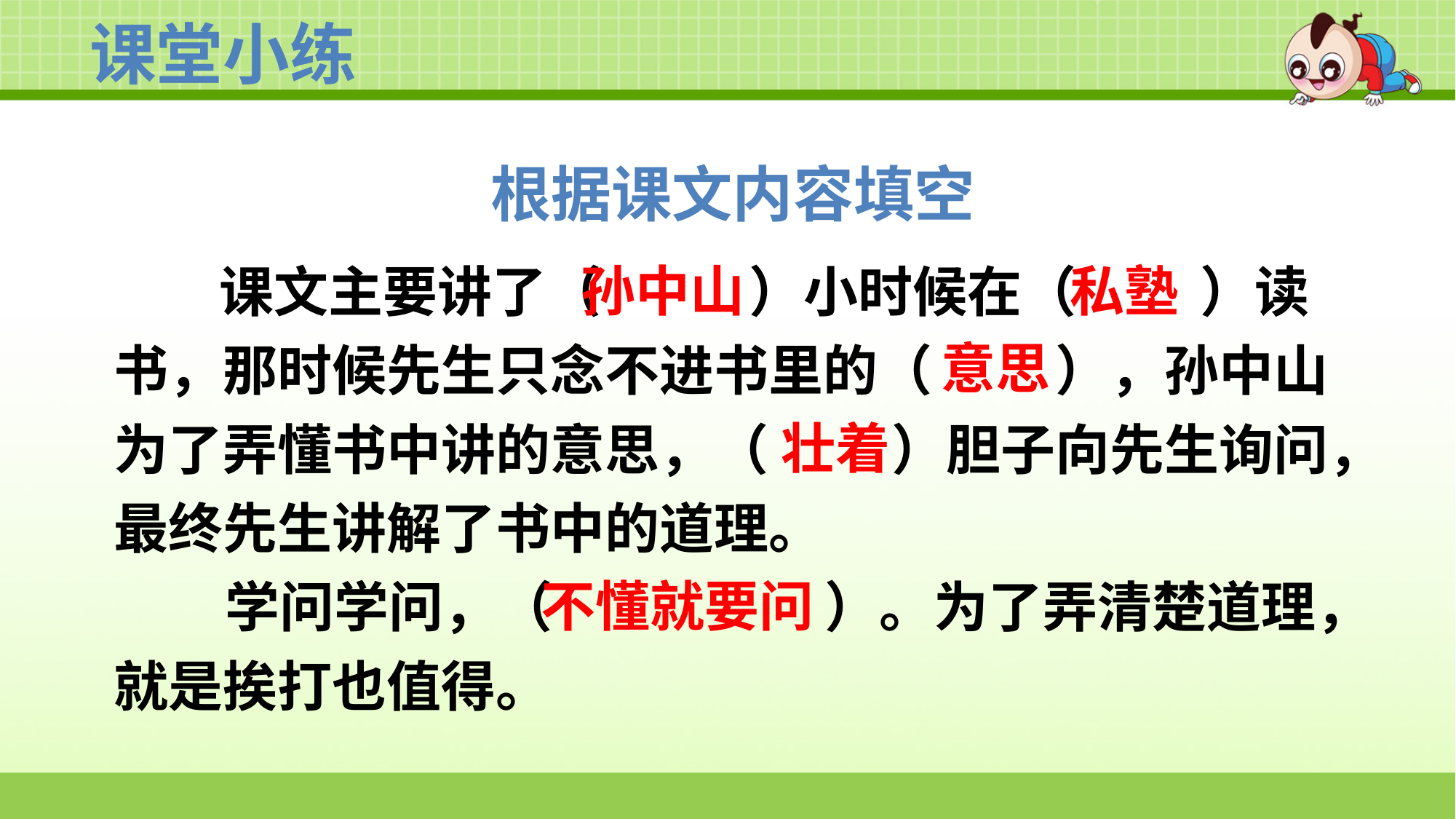

课堂小练
根据课文内容填空

        课文主要讲了（            ）小时候在（          ）读书，那时候先生只念不进书里的（          ），孙中山为了弄懂书中讲的意思，（          ）胆子向先生询问，最终先生讲解了书中的道理。
        学问学问，（                      ）。为了弄清楚道理，就是挨打也值得。
孙中山
私塾
意思
壮着
不懂就要问